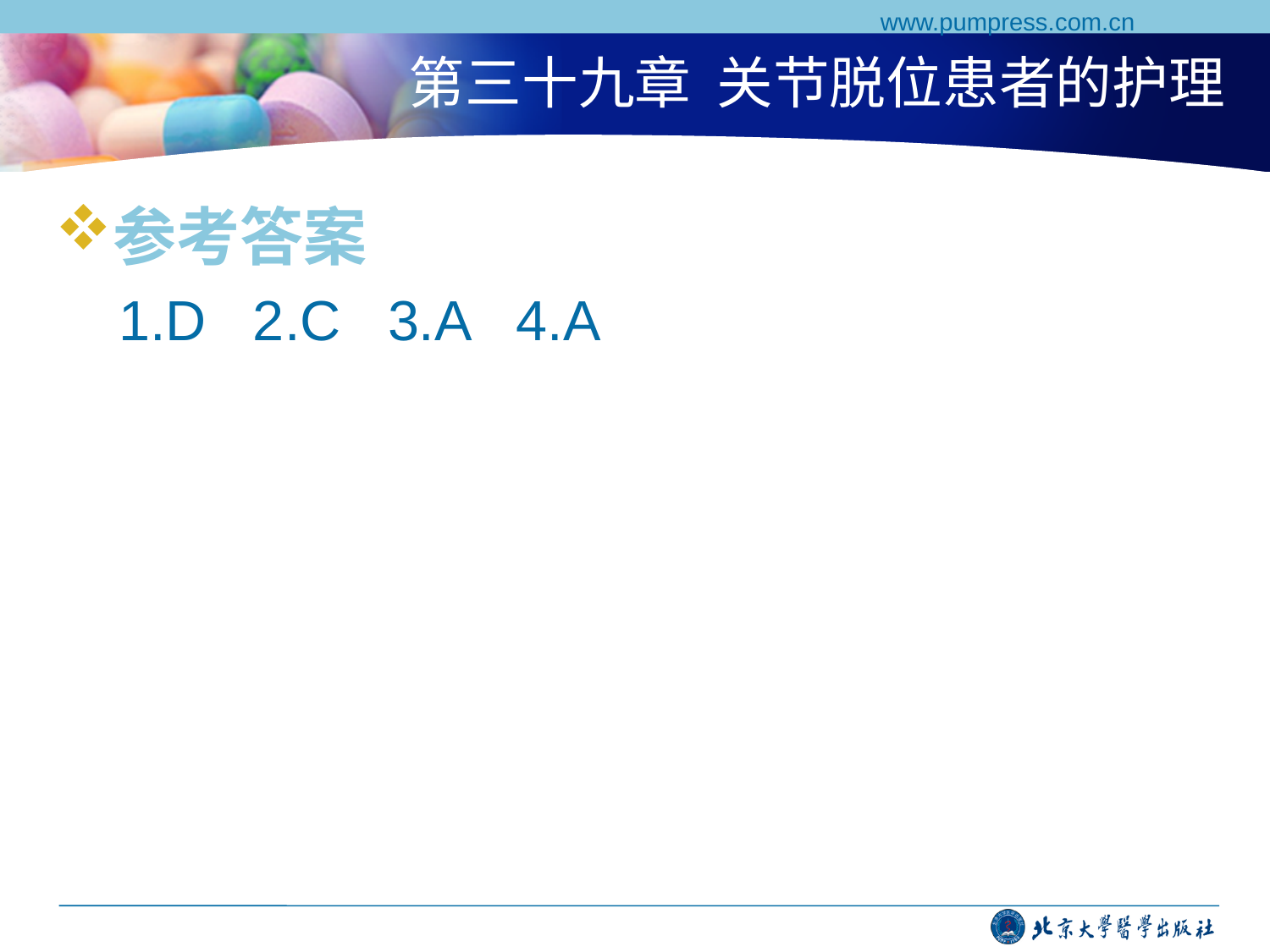

www.pumpress.com.cn
# 第三十九章  关节脱位患者的护理
参考答案
1.D   2.C   3.A   4.A